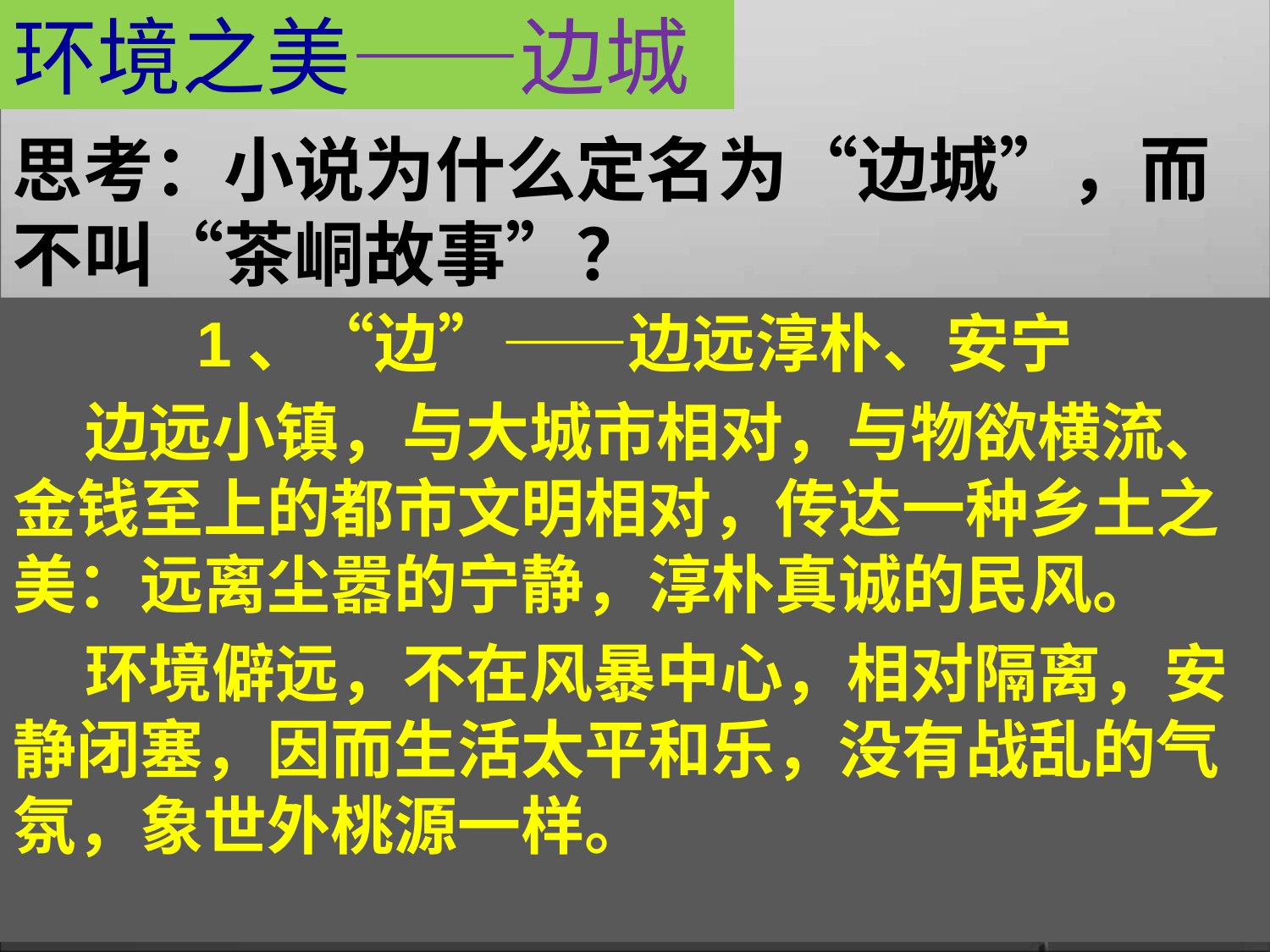

# 环境之美——边城
思考：小说为什么定名为“边城”，而不叫“茶峒故事”？
1、“边”——边远淳朴、安宁
    边远小镇，与大城市相对，与物欲横流、金钱至上的都市文明相对，传达一种乡土之美：远离尘嚣的宁静，淳朴真诚的民风。
    环境僻远，不在风暴中心，相对隔离，安静闭塞，因而生活太平和乐，没有战乱的气氛，象世外桃源一样。